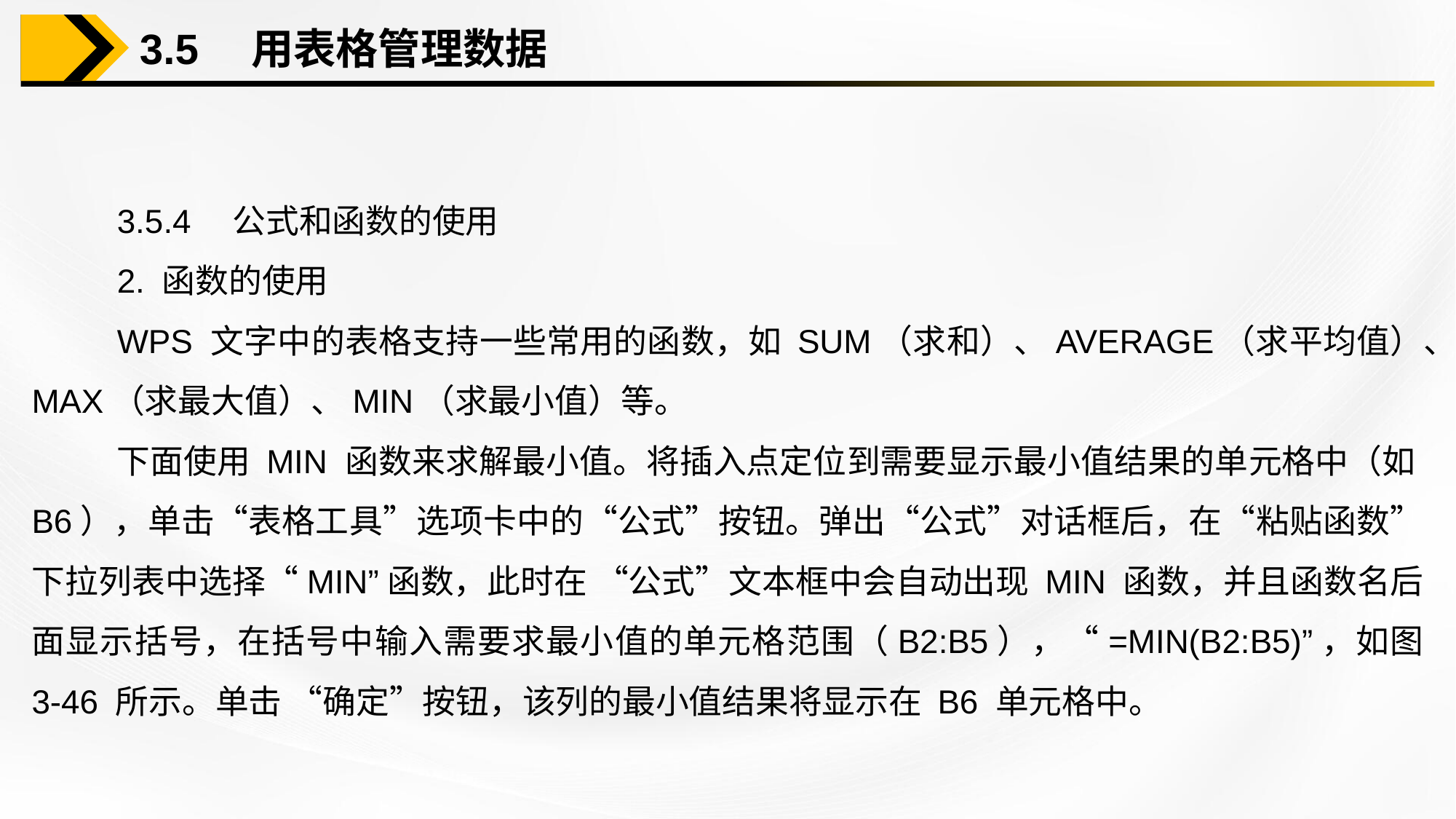

3.5　用表格管理数据
3.5.4　公式和函数的使用
2. 函数的使用
WPS 文字中的表格支持一些常用的函数，如 SUM（求和）、AVERAGE（求平均值）、MAX（求最大值）、MIN（求最小值）等。
下面使用 MIN 函数来求解最小值。将插入点定位到需要显示最小值结果的单元格中（如B6），单击“表格工具”选项卡中的“公式”按钮。弹出“公式”对话框后，在“粘贴函数” 下拉列表中选择“MIN”函数，此时在 “公式”文本框中会自动出现 MIN 函数，并且函数名后面显示括号，在括号中输入需要求最小值的单元格范围（B2:B5），“=MIN(B2:B5)”，如图 3-46 所示。单击 “确定”按钮，该列的最小值结果将显示在 B6 单元格中。